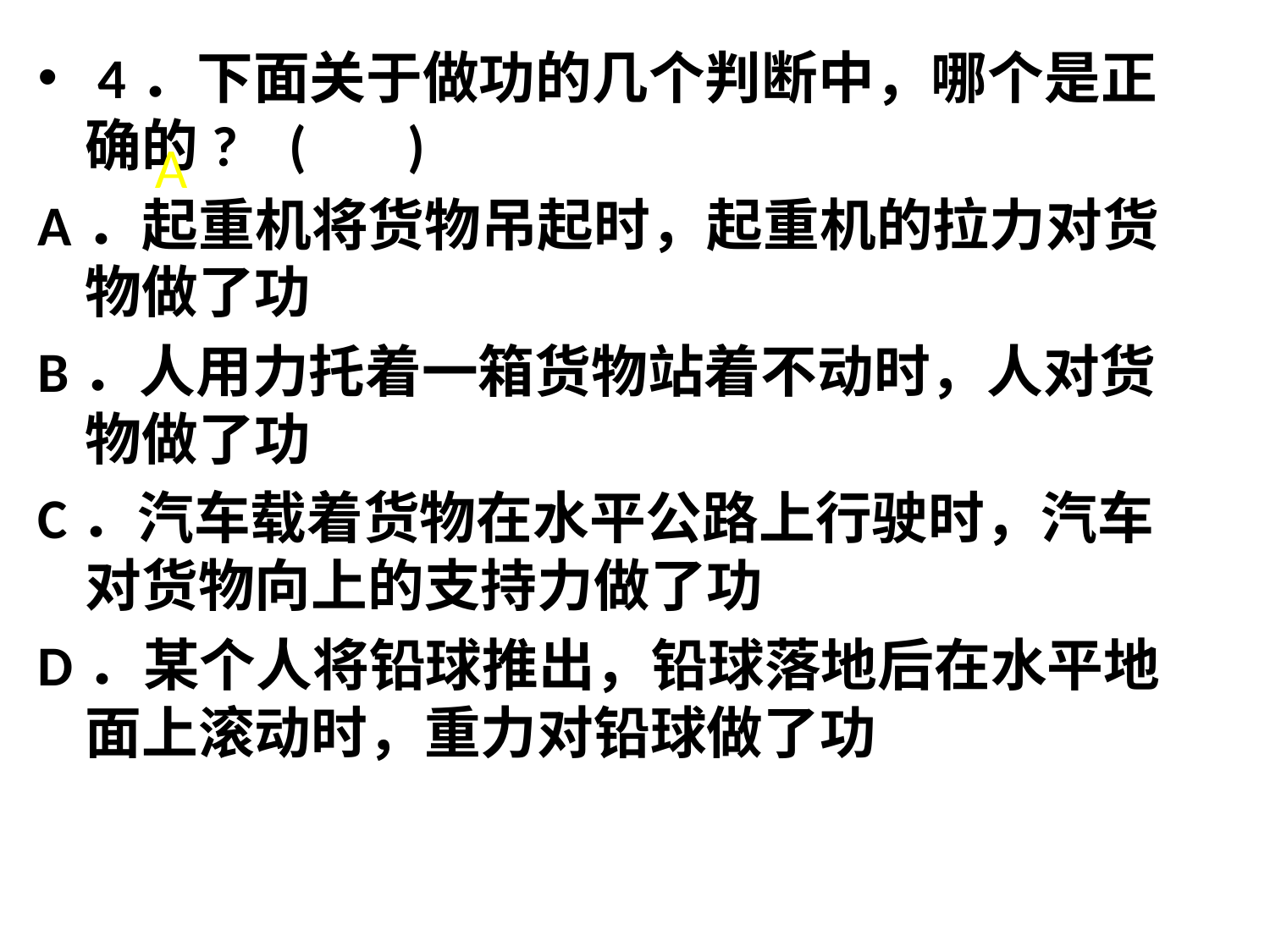

4．下面关于做功的几个判断中，哪个是正确的?    (        )
A．起重机将货物吊起时，起重机的拉力对货物做了功
B．人用力托着一箱货物站着不动时，人对货物做了功
C．汽车载着货物在水平公路上行驶时，汽车对货物向上的支持力做了功
D．某个人将铅球推出，铅球落地后在水平地面上滚动时，重力对铅球做了功
	A